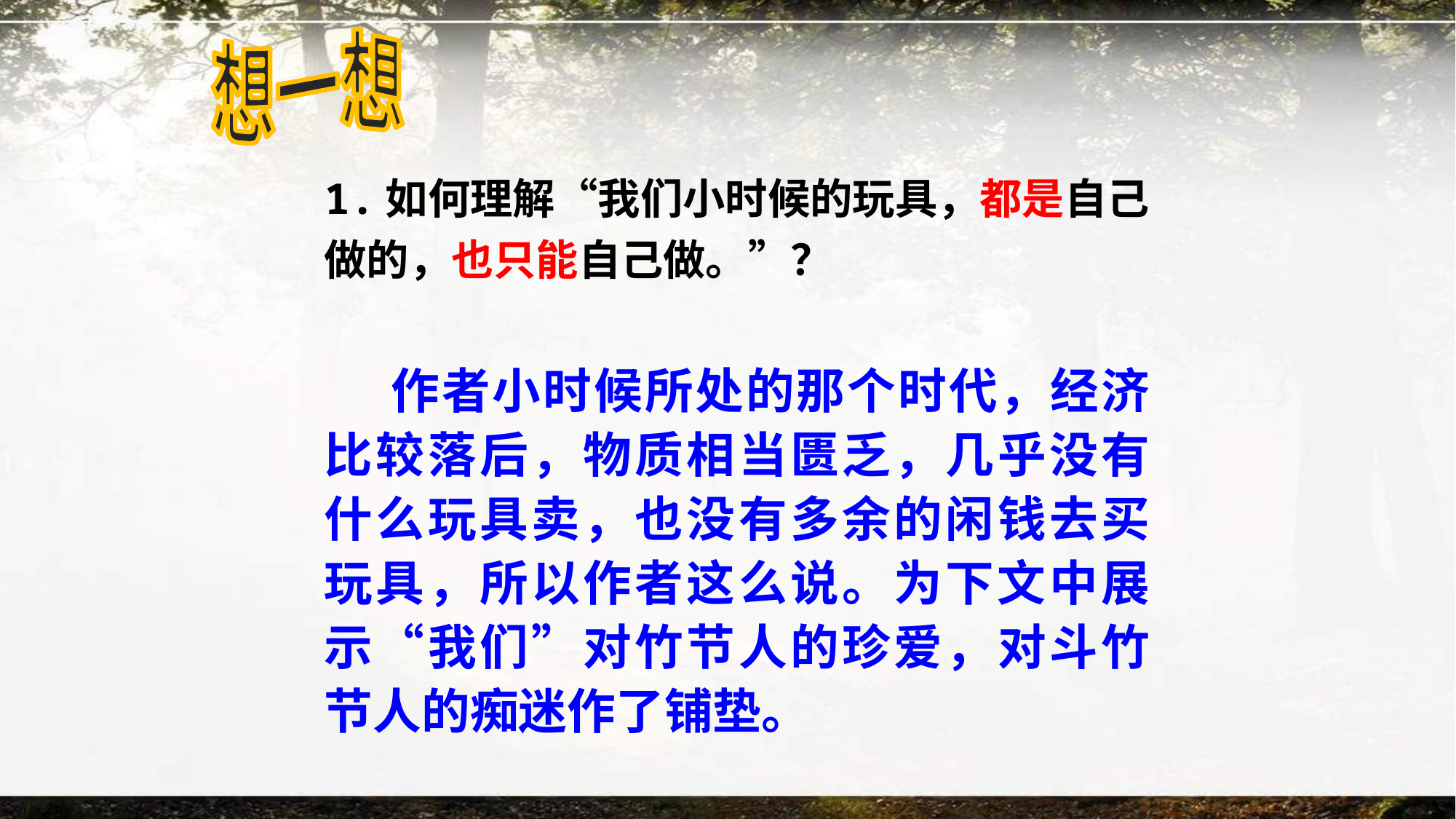

想一想
1.如何理解“我们小时候的玩具，都是自己做的，也只能自己做。”？

    作者小时候所处的那个时代，经济比较落后，物质相当匮乏，几乎没有什么玩具卖，也没有多余的闲钱去买玩具，所以作者这么说。为下文中展示“我们”对竹节人的珍爱，对斗竹节人的痴迷作了铺垫。